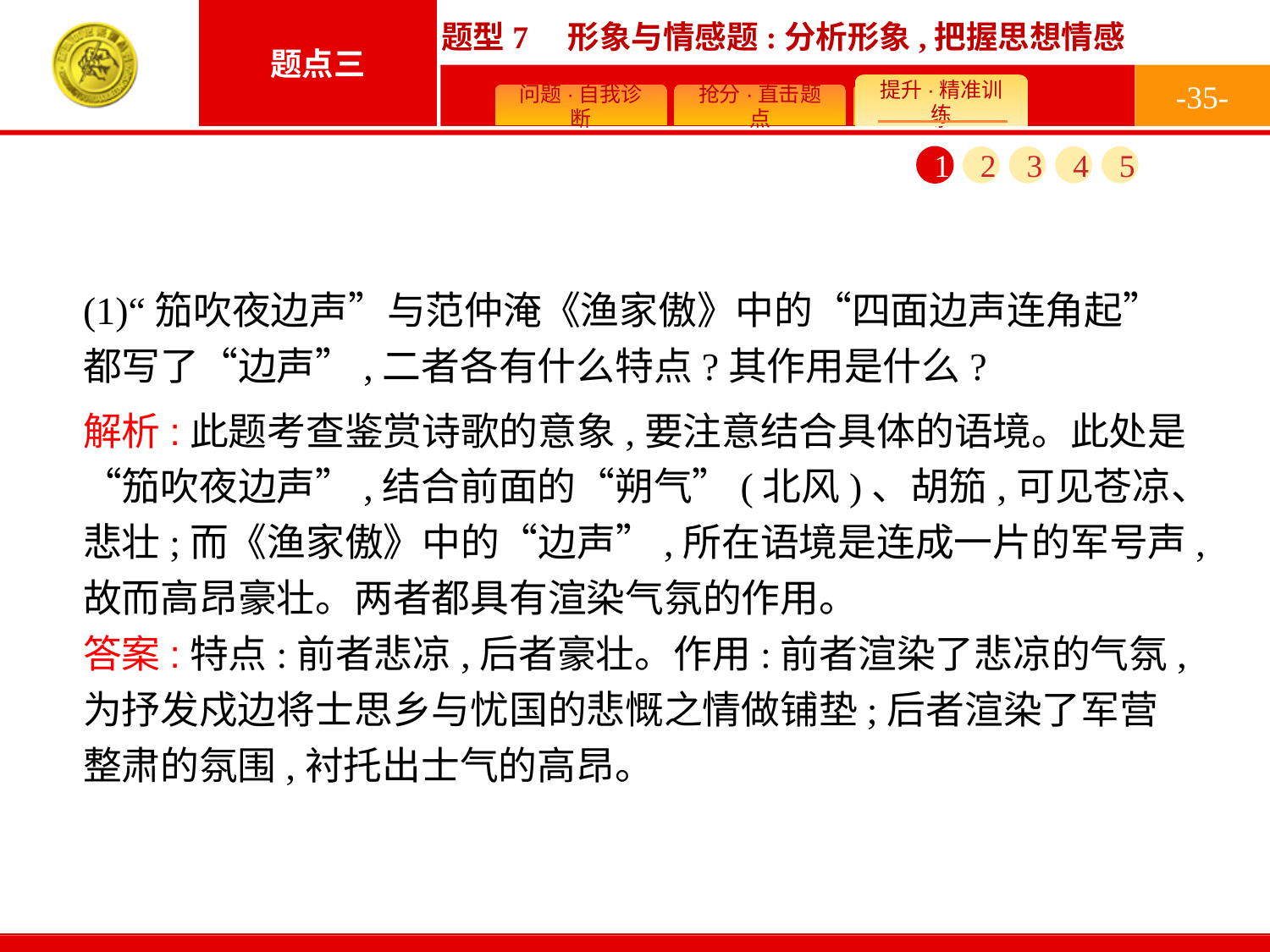

-35-
1
2
3
4
5
(1)“笳吹夜边声”与范仲淹《渔家傲》中的“四面边声连角起”都写了“边声”,二者各有什么特点?其作用是什么?
解析:此题考查鉴赏诗歌的意象,要注意结合具体的语境。此处是“笳吹夜边声”,结合前面的“朔气”(北风)、胡笳,可见苍凉、悲壮;而《渔家傲》中的“边声”,所在语境是连成一片的军号声,故而高昂豪壮。两者都具有渲染气氛的作用。
答案:特点:前者悲凉,后者豪壮。作用:前者渲染了悲凉的气氛,为抒发戍边将士思乡与忧国的悲慨之情做铺垫;后者渲染了军营整肃的氛围,衬托出士气的高昂。